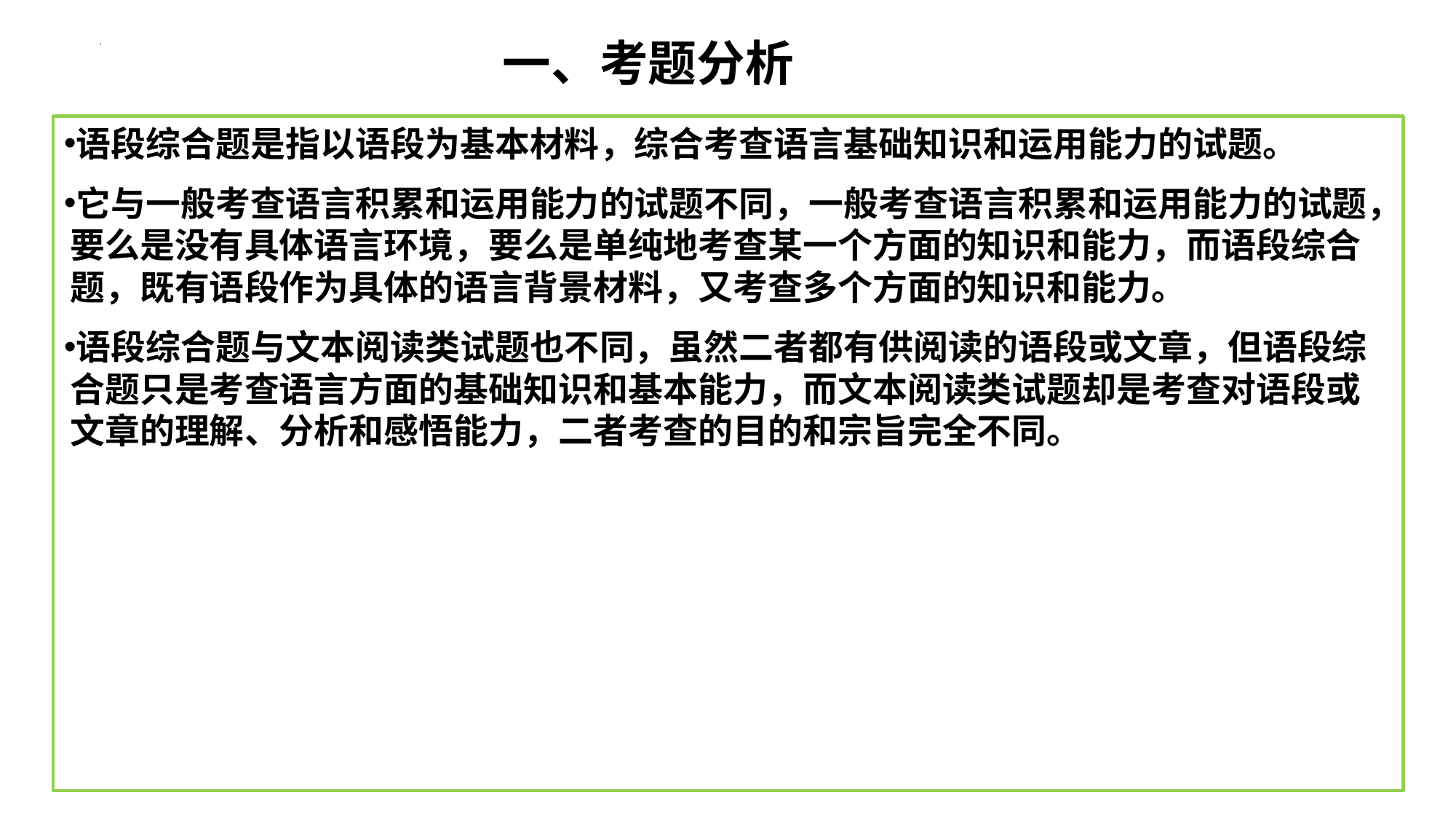

一、考题分析
语段综合题是指以语段为基本材料，综合考查语言基础知识和运用能力的试题。
它与一般考查语言积累和运用能力的试题不同，一般考查语言积累和运用能力的试题，要么是没有具体语言环境，要么是单纯地考查某一个方面的知识和能力，而语段综合题，既有语段作为具体的语言背景材料，又考查多个方面的知识和能力。
语段综合题与文本阅读类试题也不同，虽然二者都有供阅读的语段或文章，但语段综合题只是考查语言方面的基础知识和基本能力，而文本阅读类试题却是考查对语段或文章的理解、分析和感悟能力，二者考查的目的和宗旨完全不同。